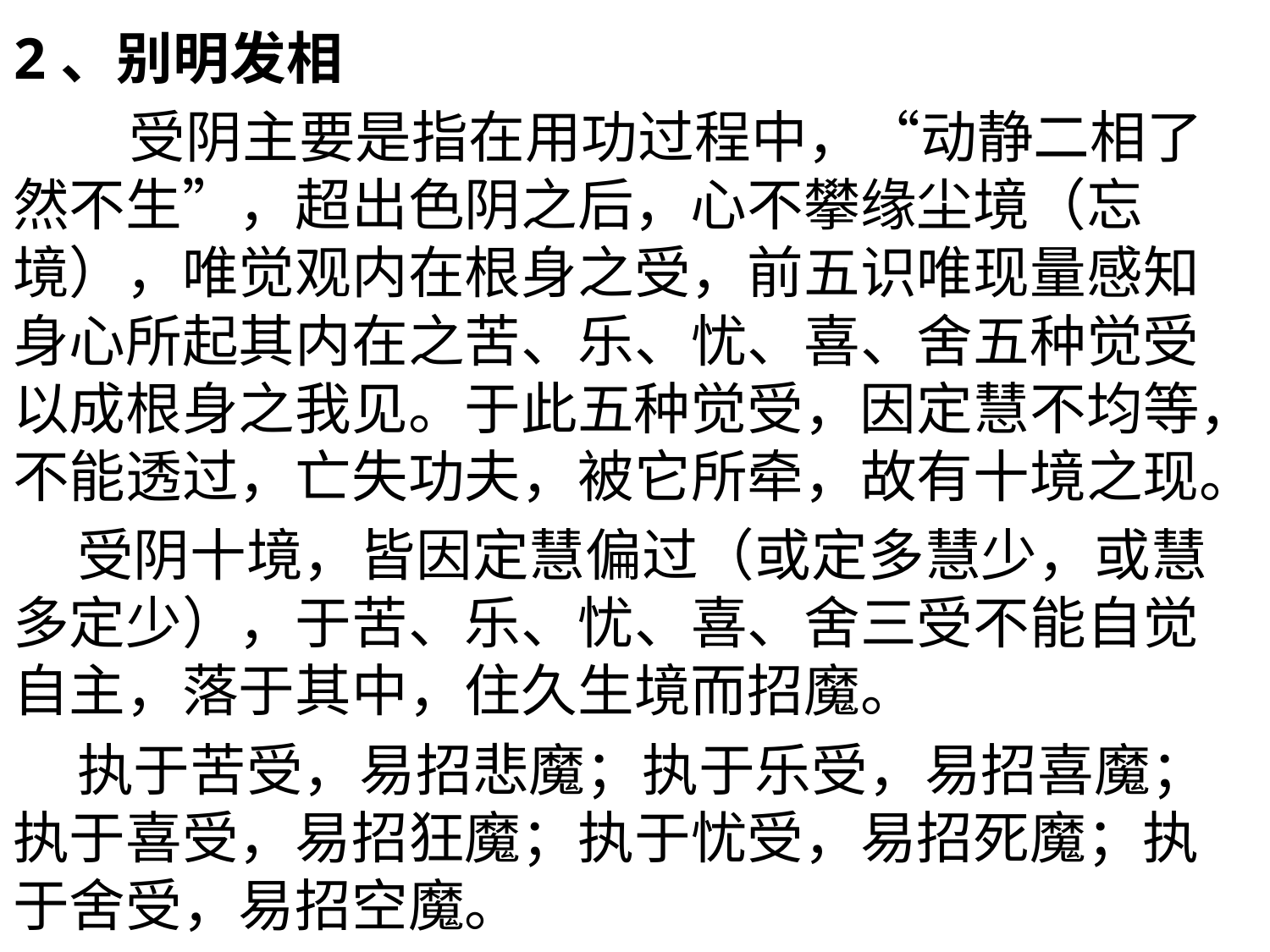

2、别明发相
        受阴主要是指在用功过程中，“动静二相了然不生”，超出色阴之后，心不攀缘尘境（忘境），唯觉观内在根身之受，前五识唯现量感知身心所起其内在之苦、乐、忧、喜、舍五种觉受以成根身之我见。于此五种觉受，因定慧不均等，不能透过，亡失功夫，被它所牵，故有十境之现。
    受阴十境，皆因定慧偏过（或定多慧少，或慧多定少），于苦、乐、忧、喜、舍三受不能自觉自主，落于其中，住久生境而招魔。
    执于苦受，易招悲魔；执于乐受，易招喜魔；执于喜受，易招狂魔；执于忧受，易招死魔；执于舍受，易招空魔。